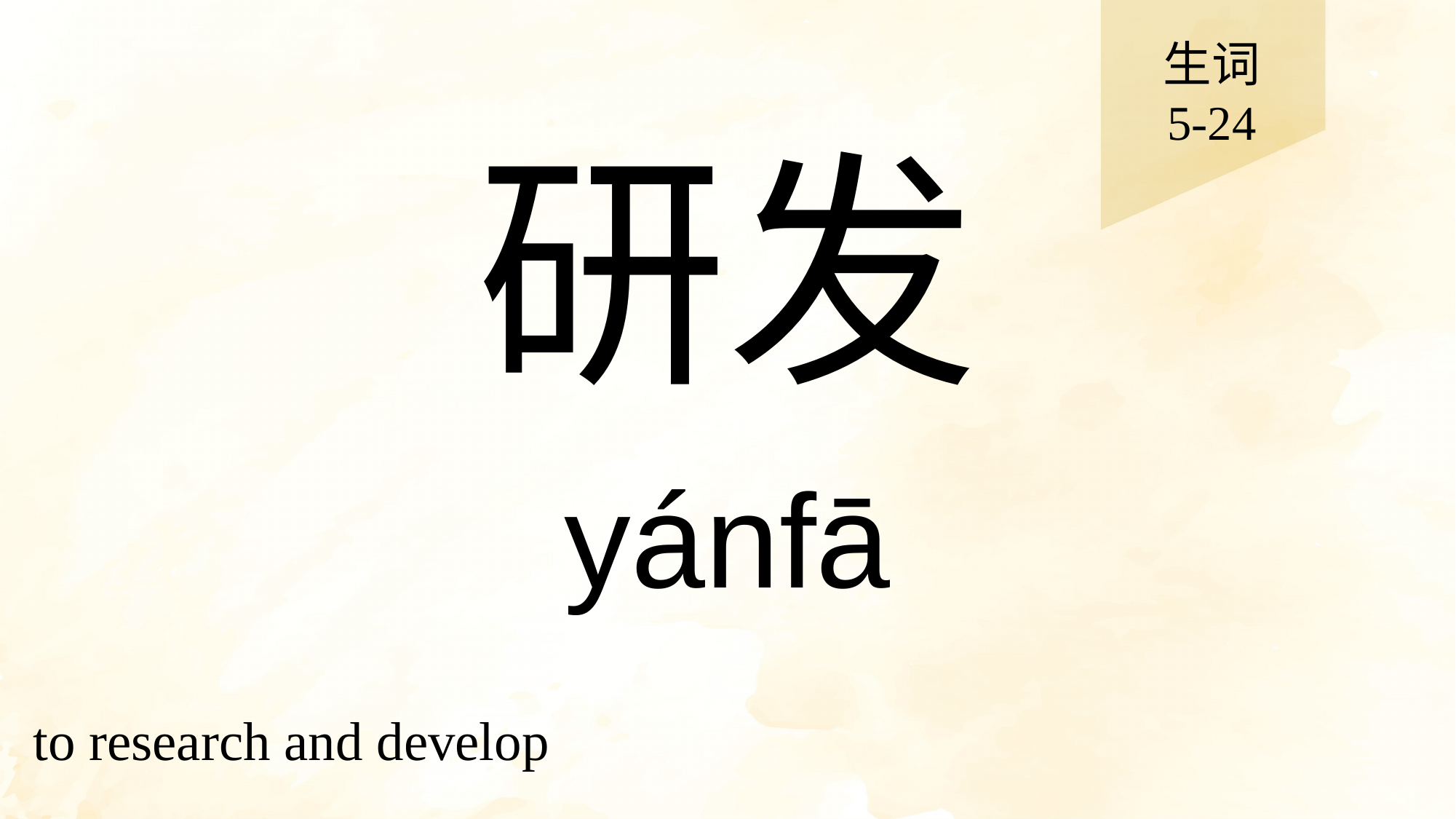

生词
5-24
# 研发
yánfā
to research and develop